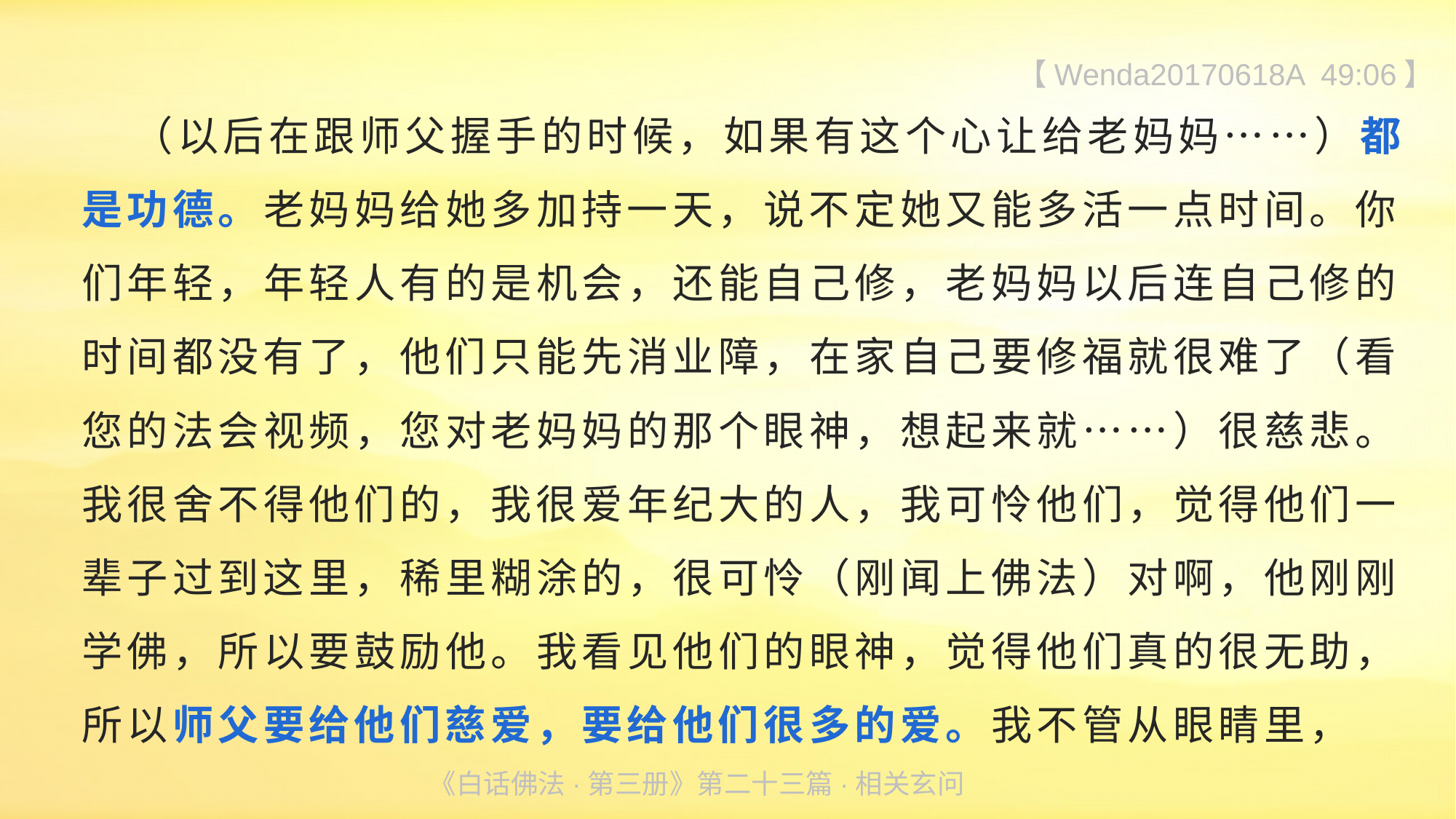

【Wenda20170618A  49:06】
   （以后在跟师父握手的时候，如果有这个心让给老妈妈……）都是功德。老妈妈给她多加持一天，说不定她又能多活一点时间。你们年轻，年轻人有的是机会，还能自己修，老妈妈以后连自己修的时间都没有了，他们只能先消业障，在家自己要修福就很难了（看您的法会视频，您对老妈妈的那个眼神，想起来就……）很慈悲。我很舍不得他们的，我很爱年纪大的人，我可怜他们，觉得他们一辈子过到这里，稀里糊涂的，很可怜（刚闻上佛法）对啊，他刚刚学佛，所以要鼓励他。我看见他们的眼神，觉得他们真的很无助，所以师父要给他们慈爱，要给他们很多的爱。我不管从眼睛里，
《白话佛法·第三册》第二十三篇·相关玄问